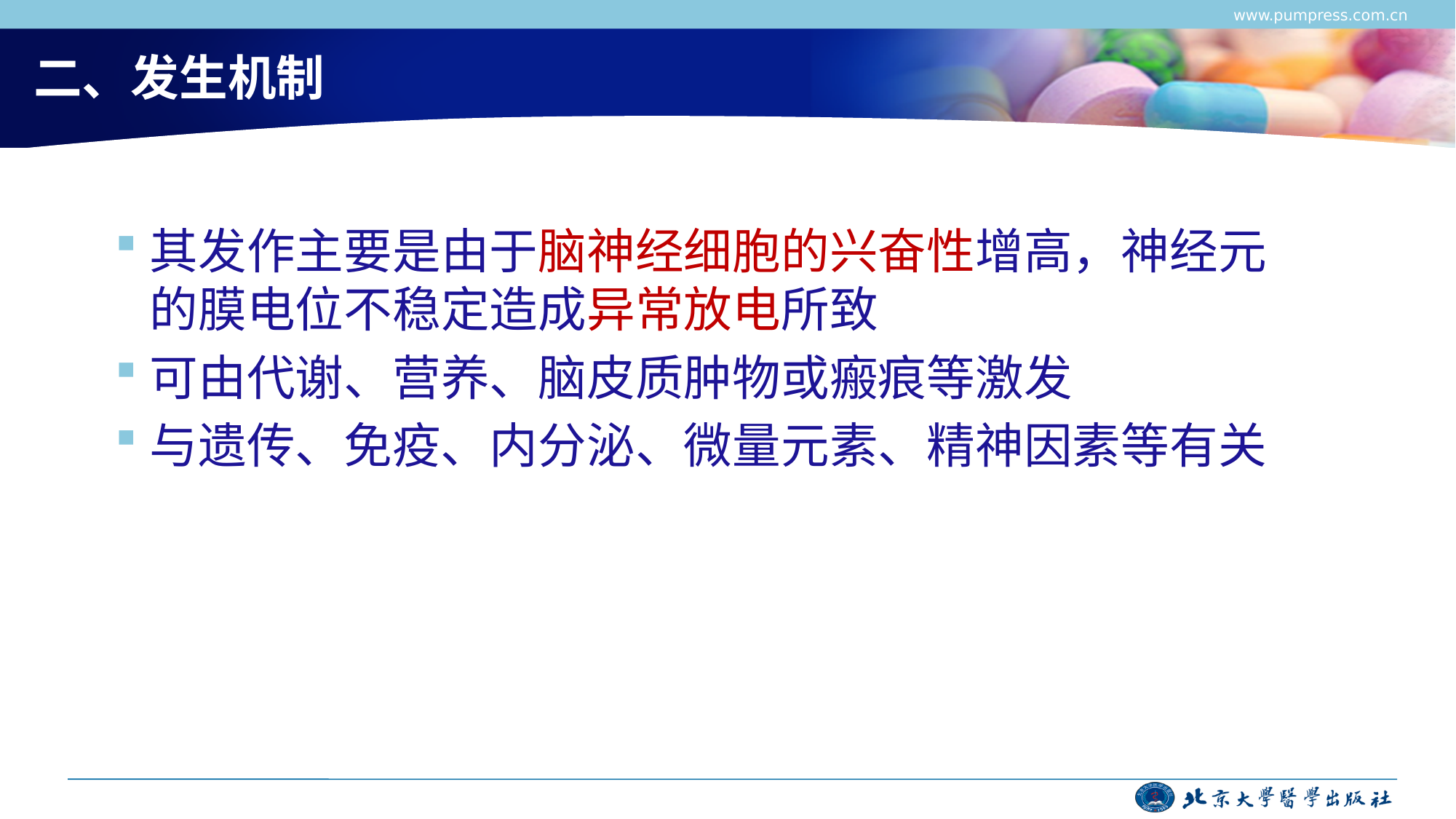

www.pumpress.com.cn
# 二、发生机制
其发作主要是由于脑神经细胞的兴奋性增高，神经元的膜电位不稳定造成异常放电所致
可由代谢、营养、脑皮质肿物或瘢痕等激发
与遗传、免疫、内分泌、微量元素、精神因素等有关